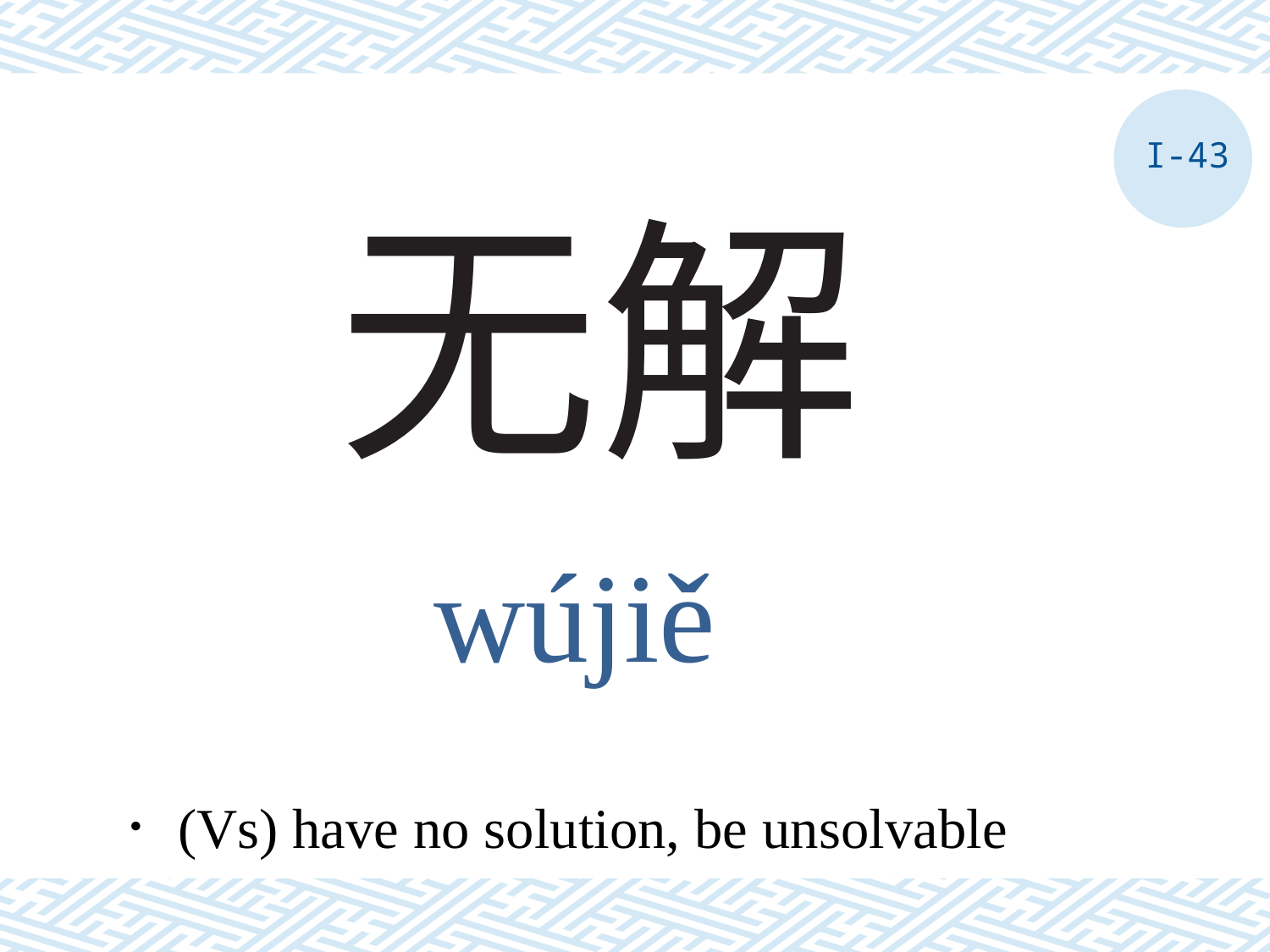

I-43

# 无解
wújiě
．(Vs) have no solution, be unsolvable